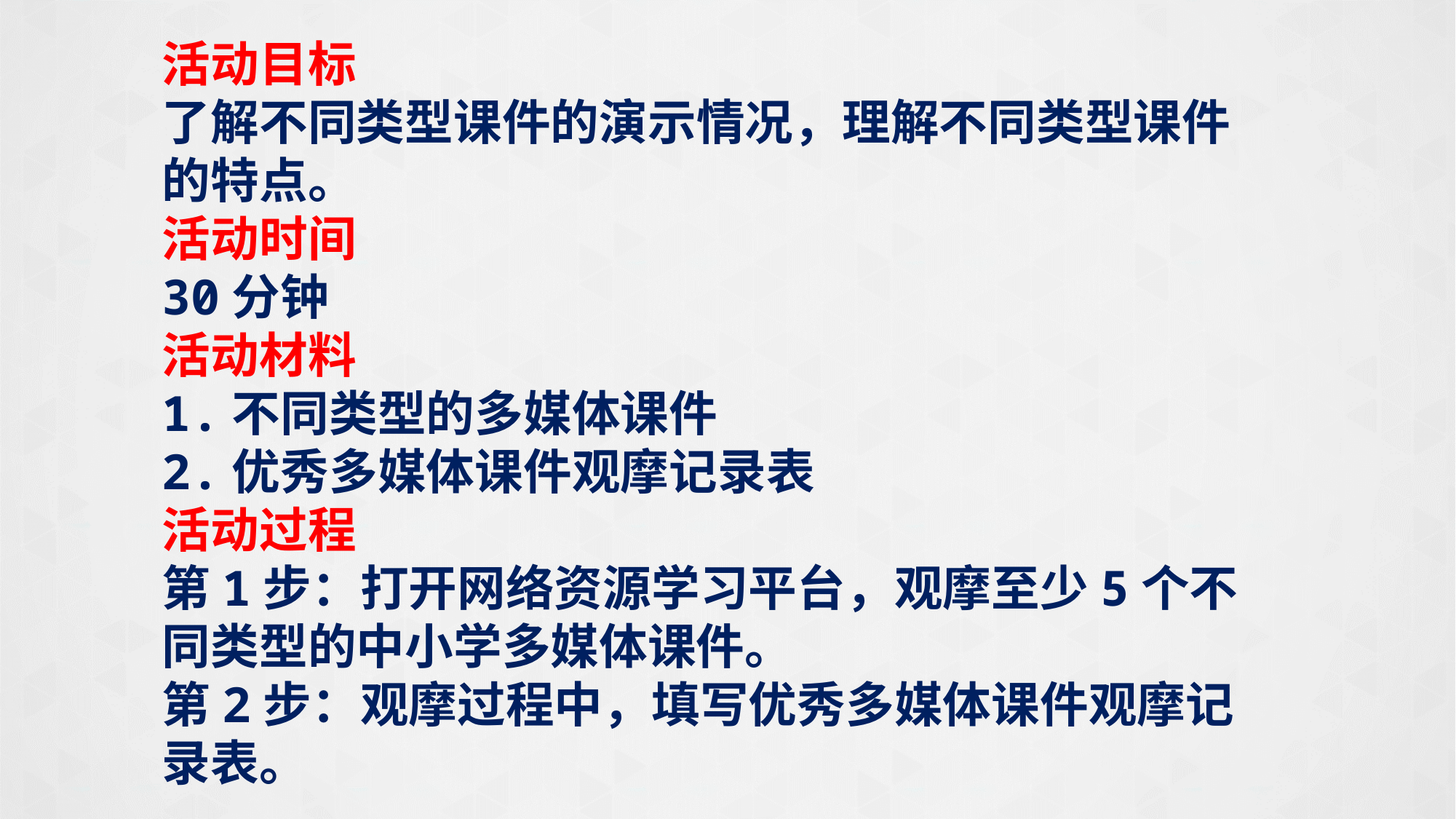

活动目标
了解不同类型课件的演示情况，理解不同类型课件的特点。
活动时间
30分钟
活动材料
1.不同类型的多媒体课件
2.优秀多媒体课件观摩记录表
活动过程
第1步：打开网络资源学习平台，观摩至少5个不同类型的中小学多媒体课件。
第2步：观摩过程中，填写优秀多媒体课件观摩记录表。